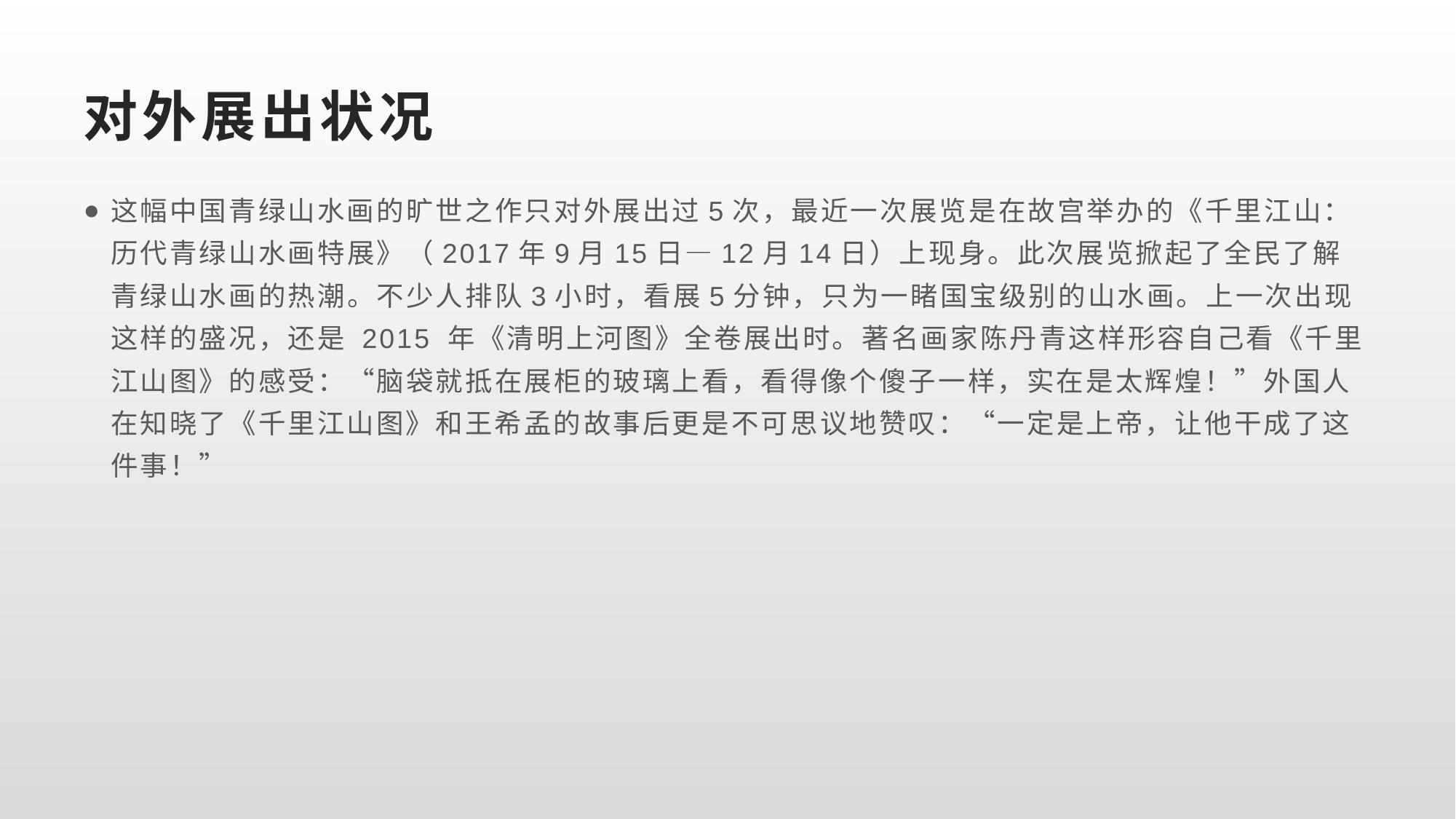

# 对外展出状况
这幅中国青绿山水画的旷世之作只对外展出过5次，最近一次展览是在故宫举办的《千里江山：历代青绿山水画特展》（2017年9月15日—12月14日）上现身。此次展览掀起了全民了解青绿山水画的热潮。不少人排队3小时，看展5分钟，只为一睹国宝级别的山水画。上一次出现这样的盛况，还是 2015 年《清明上河图》全卷展出时。著名画家陈丹青这样形容自己看《千里江山图》的感受：“脑袋就抵在展柜的玻璃上看，看得像个傻子一样，实在是太辉煌！”外国人在知晓了《千里江山图》和王希孟的故事后更是不可思议地赞叹：“一定是上帝，让他干成了这件事！”